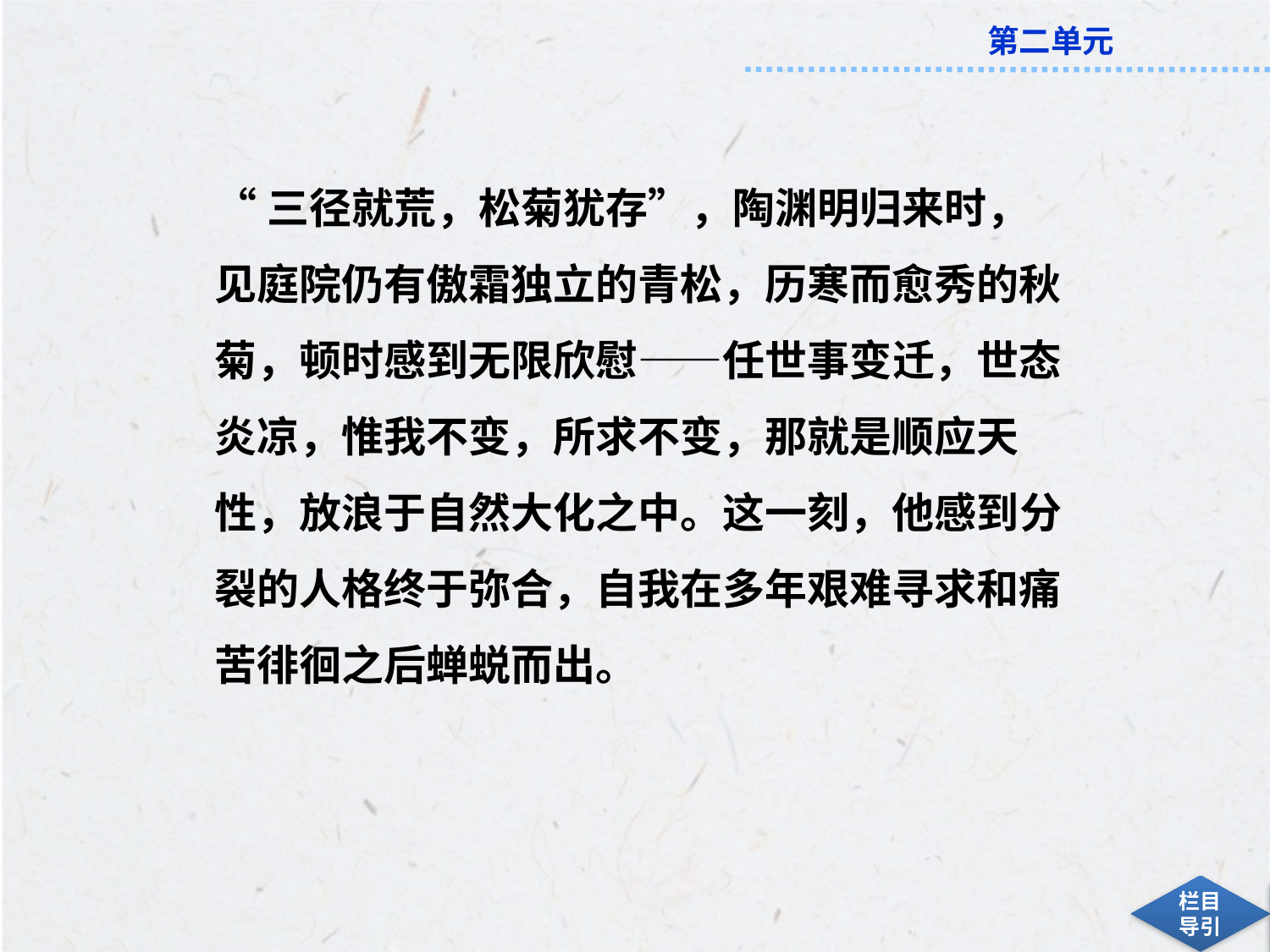

“三径就荒，松菊犹存”，陶渊明归来时，见庭院仍有傲霜独立的青松，历寒而愈秀的秋菊，顿时感到无限欣慰——任世事变迁，世态炎凉，惟我不变，所求不变，那就是顺应天性，放浪于自然大化之中。这一刻，他感到分裂的人格终于弥合，自我在多年艰难寻求和痛苦徘徊之后蝉蜕而出。